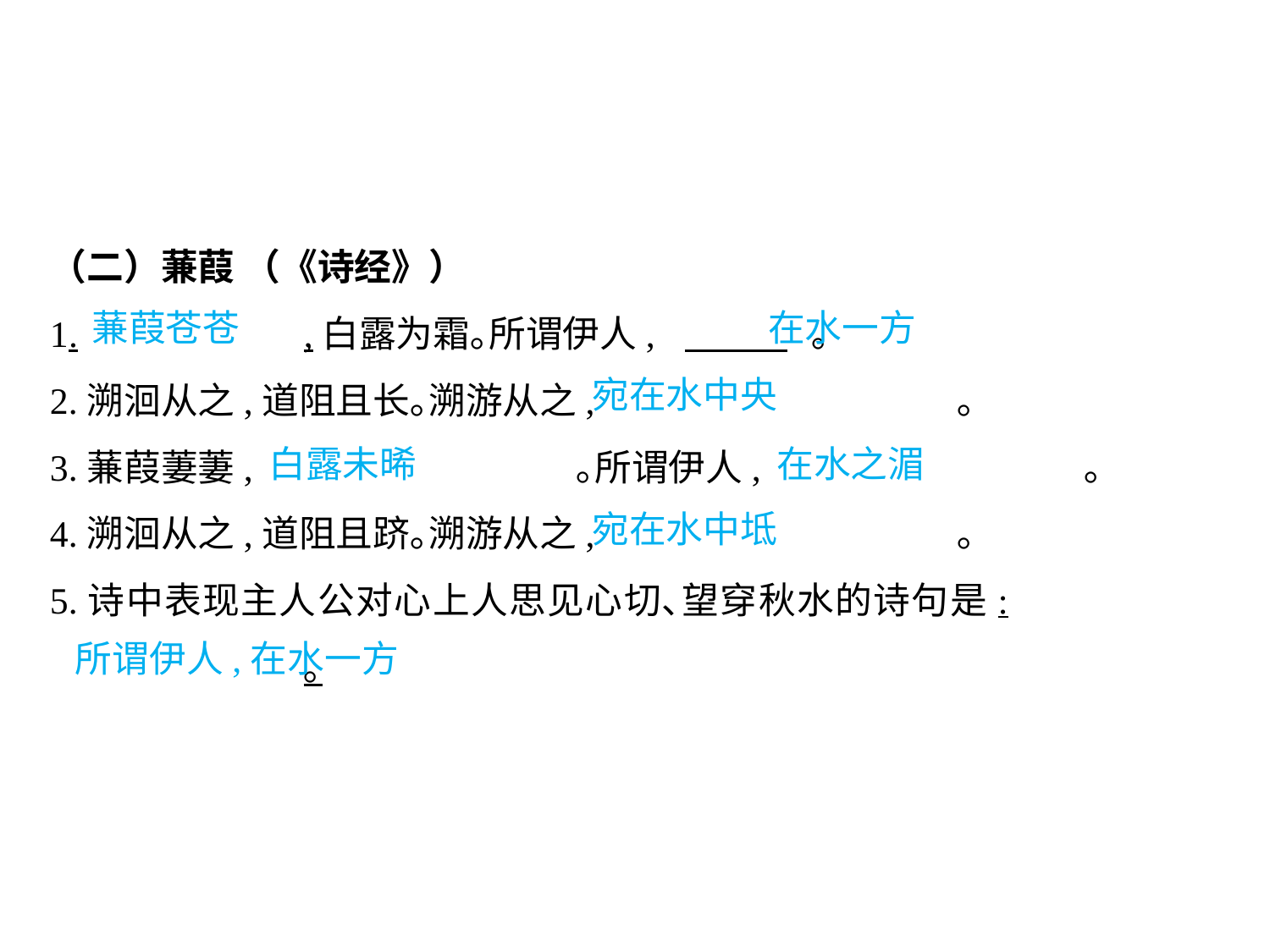

（二）蒹葭 （《诗经》）
1.		,白露为霜｡所谓伊人,	           	｡
2.溯洄从之,道阻且长｡溯游从之,			 ｡
3.蒹葭萋萋,			 ｡所谓伊人,			 ｡
4.溯洄从之,道阻且跻｡溯游从之,			 ｡
5.诗中表现主人公对心上人思见心切､望穿秋水的诗句是:				｡
蒹葭苍苍				     在水一方
宛在水中央
白露未晞			在水之湄
宛在水中坻
									      所谓伊人,在水一方